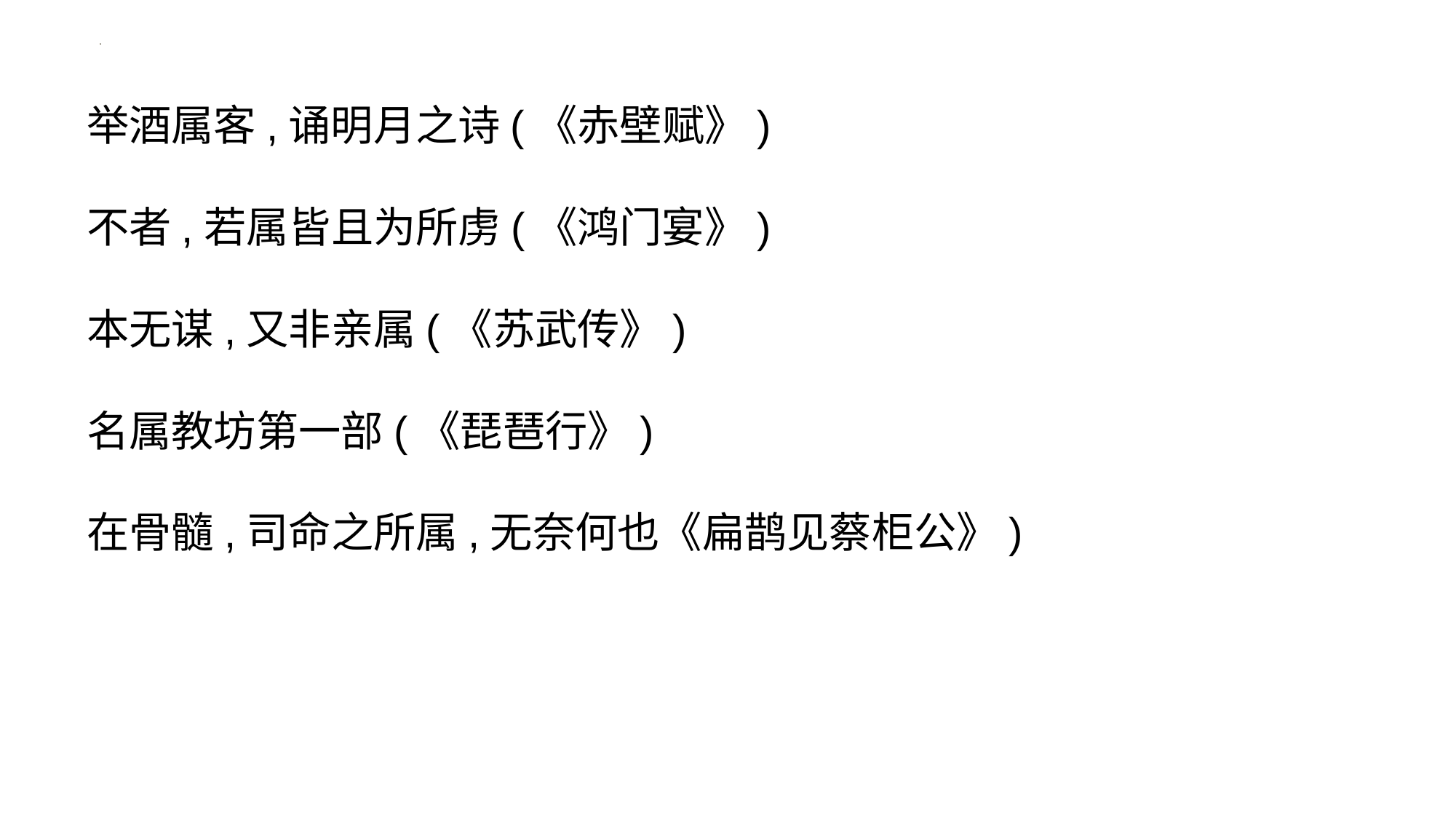

举酒属客,诵明月之诗(《赤壁赋》)
不者,若属皆且为所虏(《鸿门宴》)
本无谋,又非亲属(《苏武传》)
名属教坊第一部(《琵琶行》)
在骨髓,司命之所属,无奈何也《扁鹊见蔡柜公》)